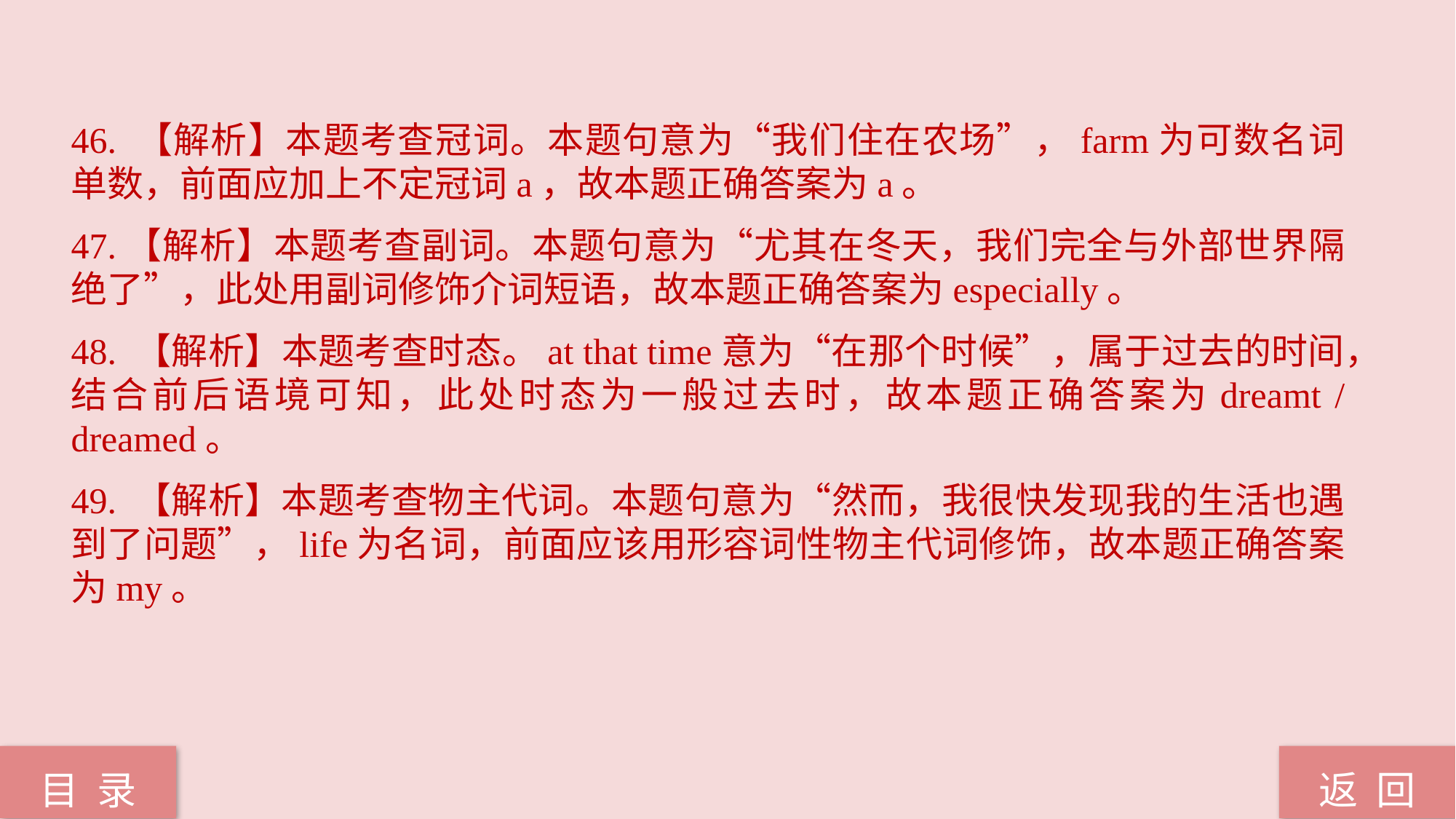

46. 【解析】本题考查冠词。本题句意为“我们住在农场”，farm为可数名词单数，前面应加上不定冠词a，故本题正确答案为a。
47.【解析】本题考查副词。本题句意为“尤其在冬天，我们完全与外部世界隔绝了”，此处用副词修饰介词短语，故本题正确答案为especially。
48. 【解析】本题考查时态。at that time意为“在那个时候”，属于过去的时间，结合前后语境可知，此处时态为一般过去时，故本题正确答案为dreamt / dreamed。
49. 【解析】本题考查物主代词。本题句意为“然而，我很快发现我的生活也遇到了问题”，life为名词，前面应该用形容词性物主代词修饰，故本题正确答案为my。
返  回